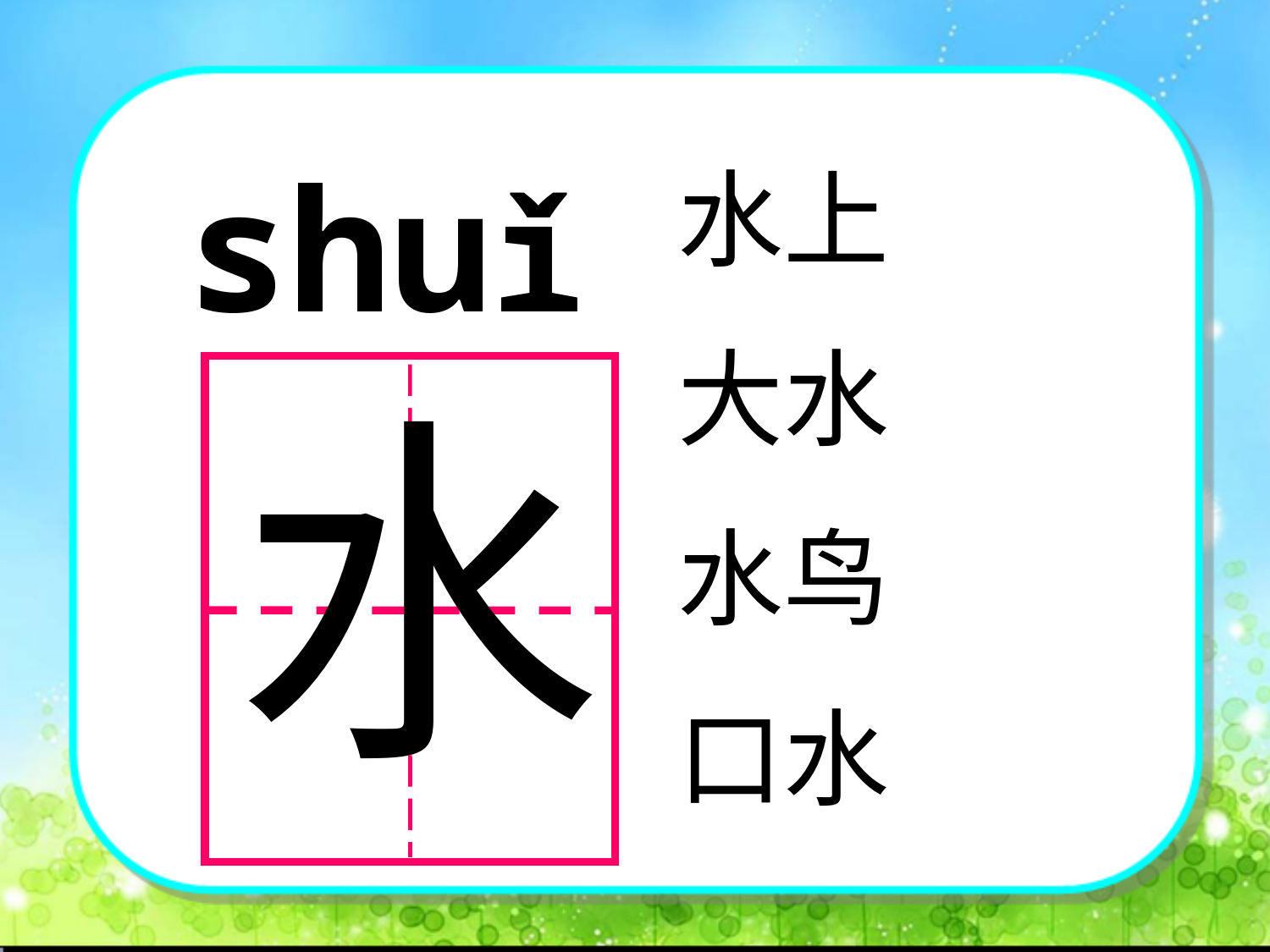

shuǐ
水上
大水
水鸟
口水
横画短,撇画弯,一捺起笔底一点

水